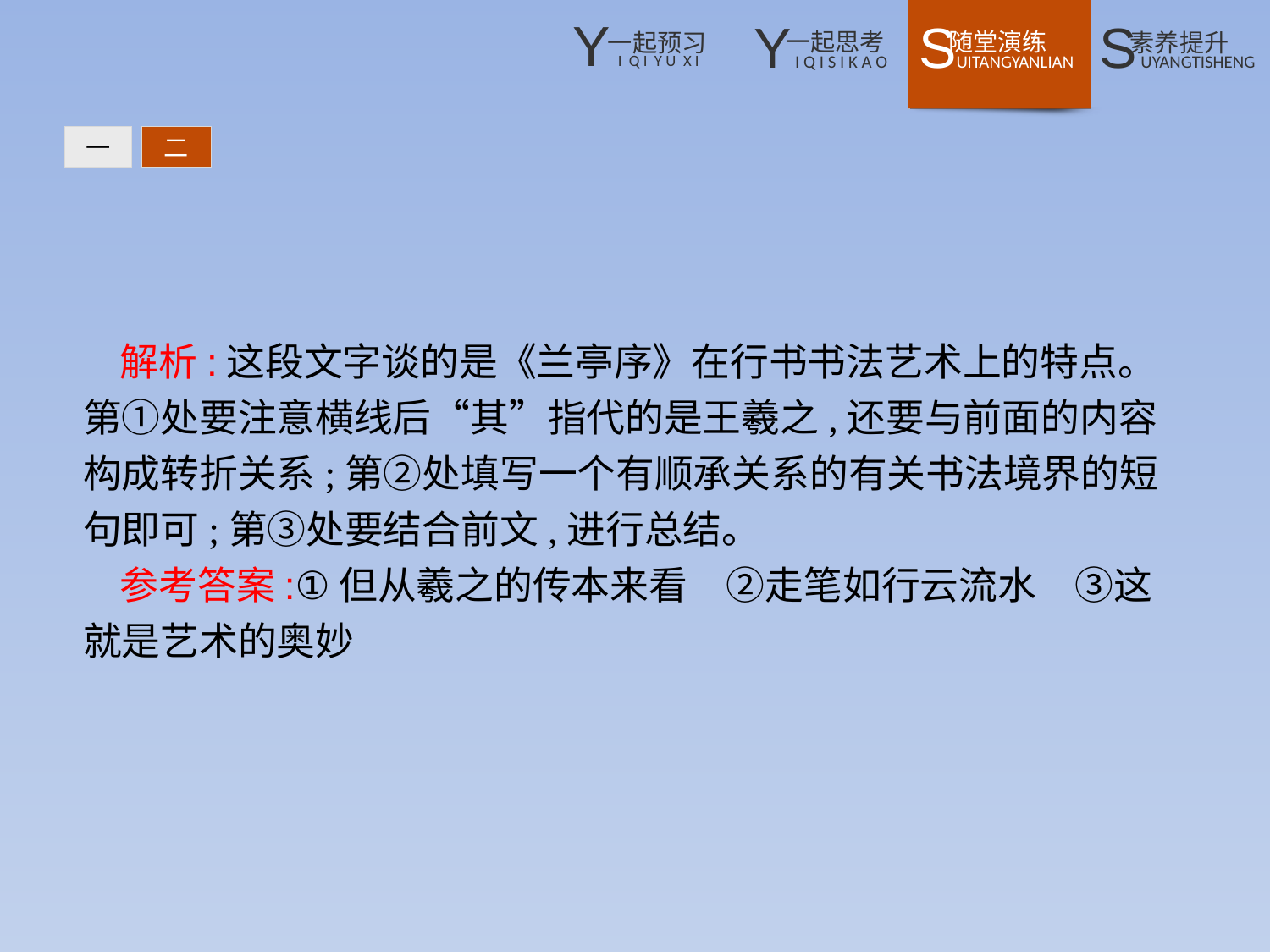

一
二
解析:这段文字谈的是《兰亭序》在行书书法艺术上的特点。第①处要注意横线后“其”指代的是王羲之,还要与前面的内容构成转折关系;第②处填写一个有顺承关系的有关书法境界的短句即可;第③处要结合前文,进行总结。
参考答案:①但从羲之的传本来看　②走笔如行云流水　③这就是艺术的奥妙